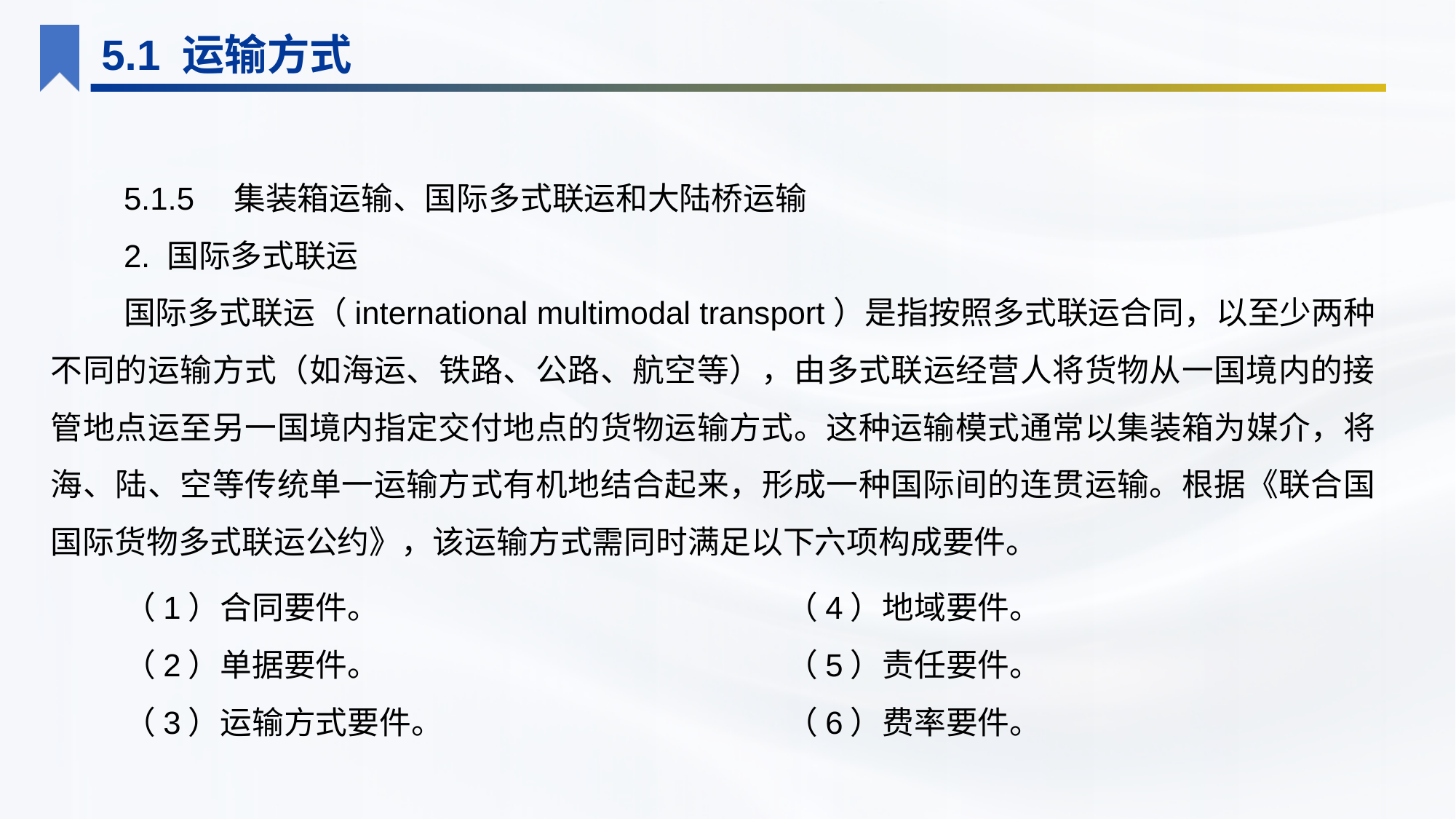

5.1 运输方式
5.1.5　集装箱运输、国际多式联运和大陆桥运输
2. 国际多式联运
国际多式联运（international multimodal transport）是指按照多式联运合同，以至少两种不同的运输方式（如海运、铁路、公路、航空等），由多式联运经营人将货物从一国境内的接管地点运至另一国境内指定交付地点的货物运输方式。这种运输模式通常以集装箱为媒介，将海、陆、空等传统单一运输方式有机地结合起来，形成一种国际间的连贯运输。根据《联合国国际货物多式联运公约》，该运输方式需同时满足以下六项构成要件。
（1）合同要件。
（2）单据要件。
（3）运输方式要件。
（4）地域要件。
（5）责任要件。
（6）费率要件。